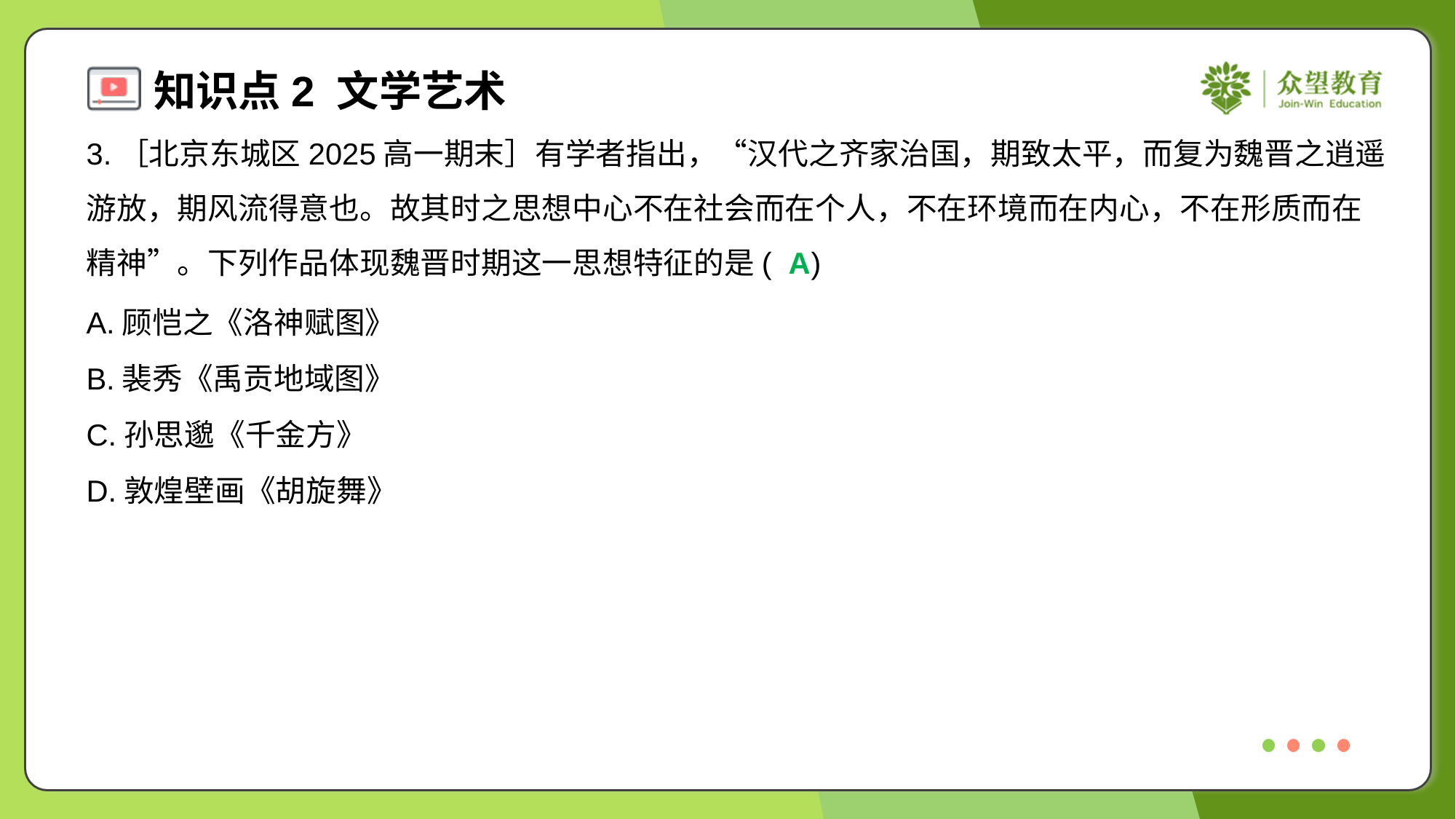

3.［北京东城区2025高一期末］有学者指出，“汉代之齐家治国，期致太平，而复为魏晋之逍遥
游放，期风流得意也。故其时之思想中心不在社会而在个人，不在环境而在内心，不在形质而在
精神”。下列作品体现魏晋时期这一思想特征的是(     )
A
A.顾恺之《洛神赋图》
B.裴秀《禹贡地域图》
C.孙思邈《千金方》
D.敦煌壁画《胡旋舞》